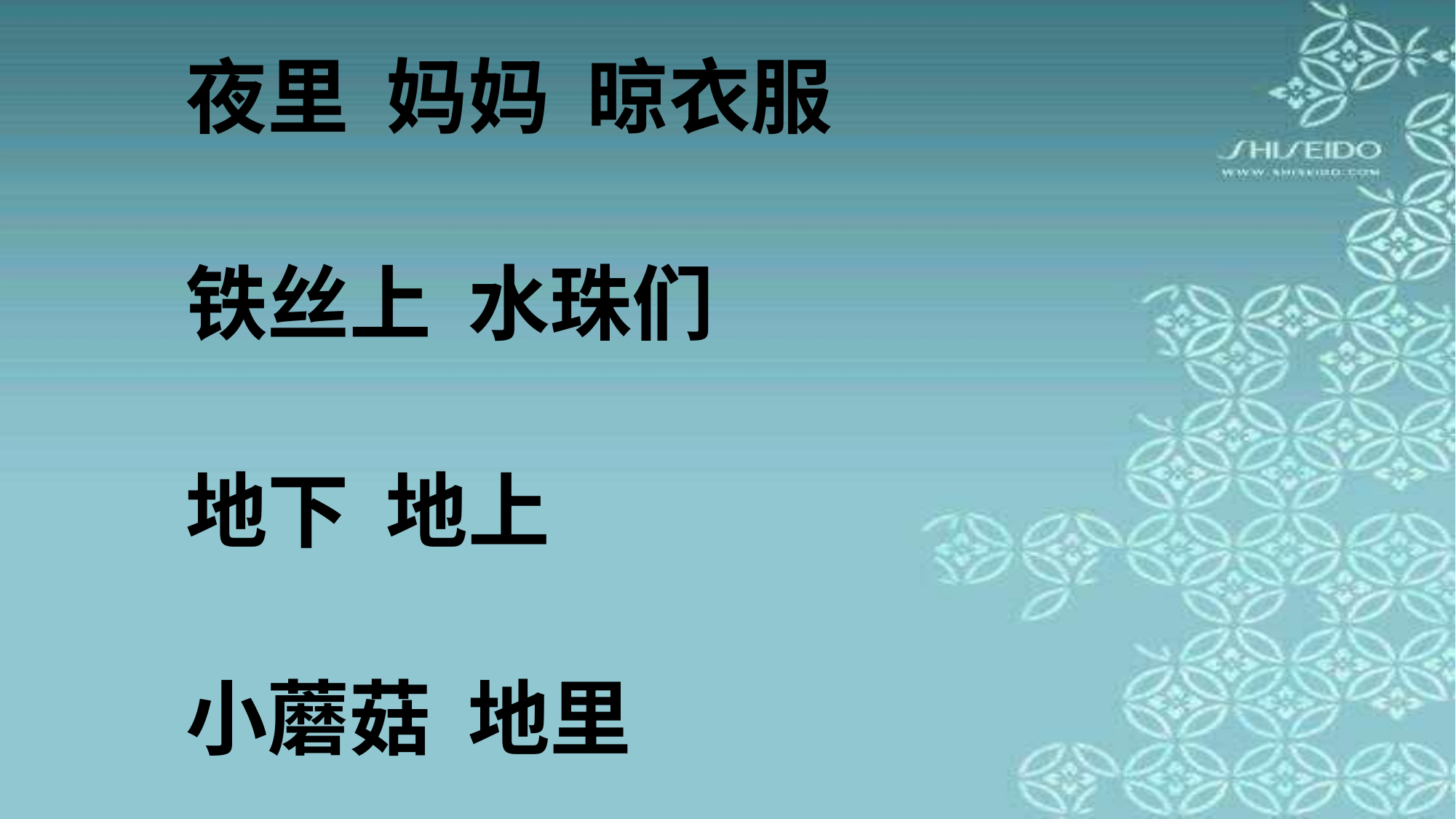

夜里  妈妈  晾衣服

铁丝上  水珠们

地下  地上

小蘑菇  地里